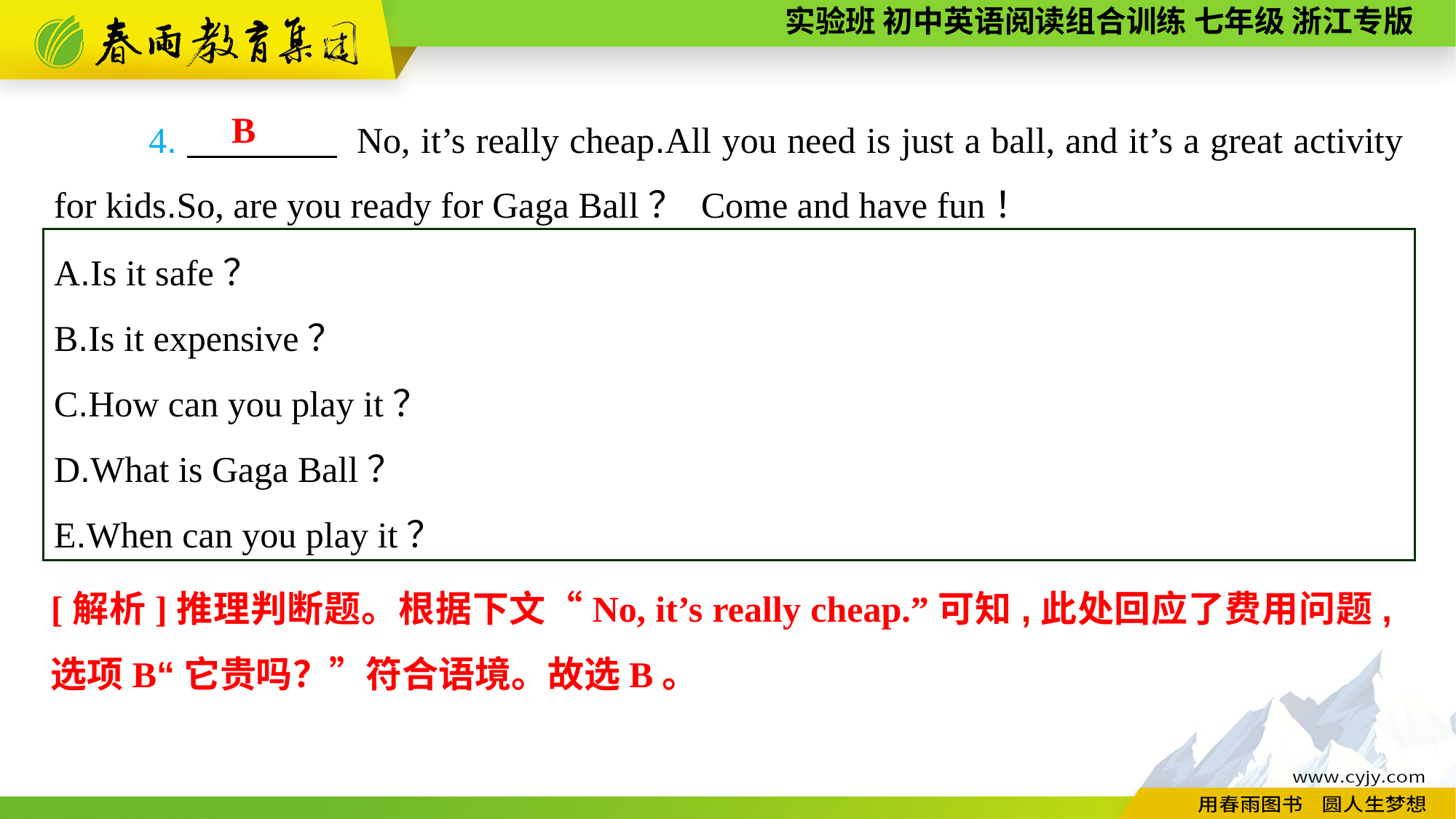

4.　　　　 No, it’s really cheap.All you need is just a ball, and it’s a great activity for kids.So, are you ready for Gaga Ball？ Come and have fun！
B
A.Is it safe？
B.Is it expensive？
C.How can you play it？
D.What is Gaga Ball？
E.When can you play it？

[解析]推理判断题。根据下文“No, it’s really cheap.”可知,此处回应了费用问题,选项B“它贵吗？”符合语境。故选B。